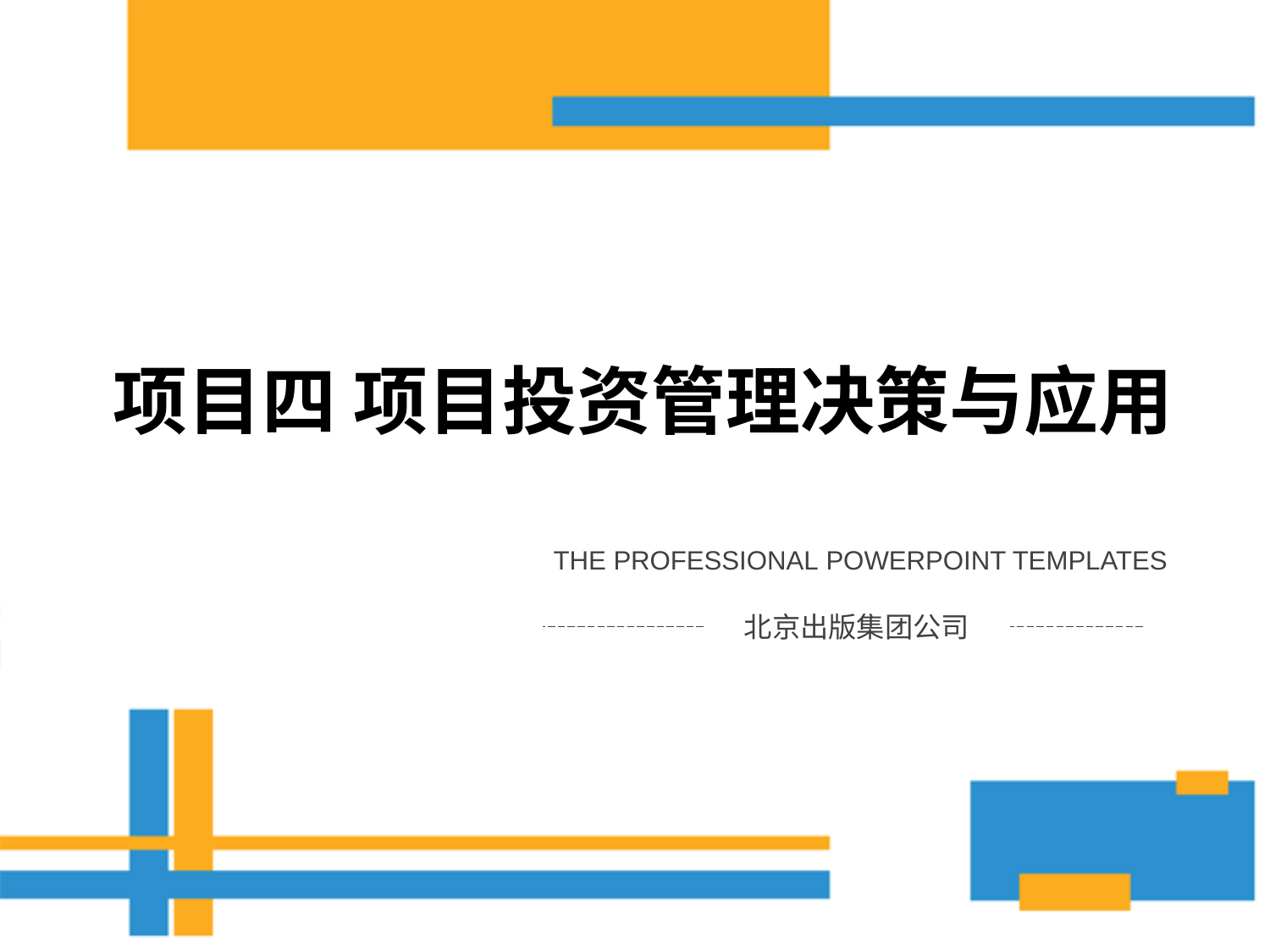

# 项目四 项目投资管理决策与应用
 THE PROFESSIONAL POWERPOINT TEMPLATES
北京出版集团公司